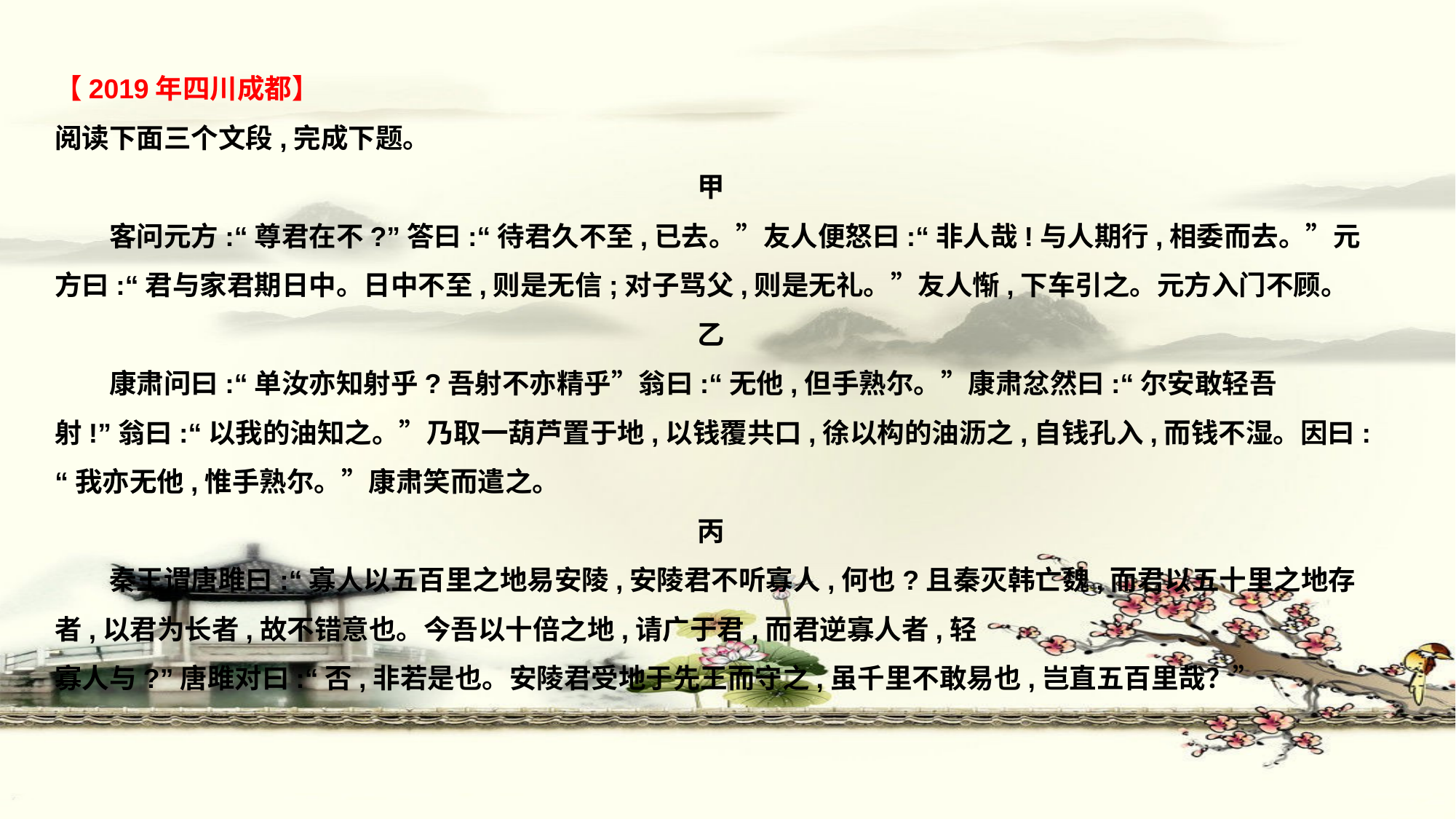

【2019年四川成都】
阅读下面三个文段,完成下题。
甲
　　客问元方:“尊君在不?”答曰:“待君久不至,已去。”友人便怒曰:“非人哉!与人期行,相委而去。”元方曰:“君与家君期日中。日中不至,则是无信;对子骂父,则是无礼。”友人惭,下车引之。元方入门不顾。
乙
　　康肃问曰:“单汝亦知射乎?吾射不亦精乎”翁曰:“无他,但手熟尔。”康肃忿然曰:“尔安敢轻吾射!”翁曰:“以我的油知之。”乃取一葫芦置于地,以钱覆共口,徐以构的油沥之,自钱孔入,而钱不湿。因曰:“我亦无他,惟手熟尔。”康肃笑而遣之。
丙
　　秦王谓唐雎曰:“寡人以五百里之地易安陵,安陵君不听寡人,何也?且秦灭韩亡魏,而君以五十里之地存者,以君为长者,故不错意也。今吾以十倍之地,请广于君,而君逆寡人者,轻
寡人与?”唐雎对曰:“否,非若是也。安陵君受地于先王而守之,虽千里不敢易也,岂直五百里哉？”